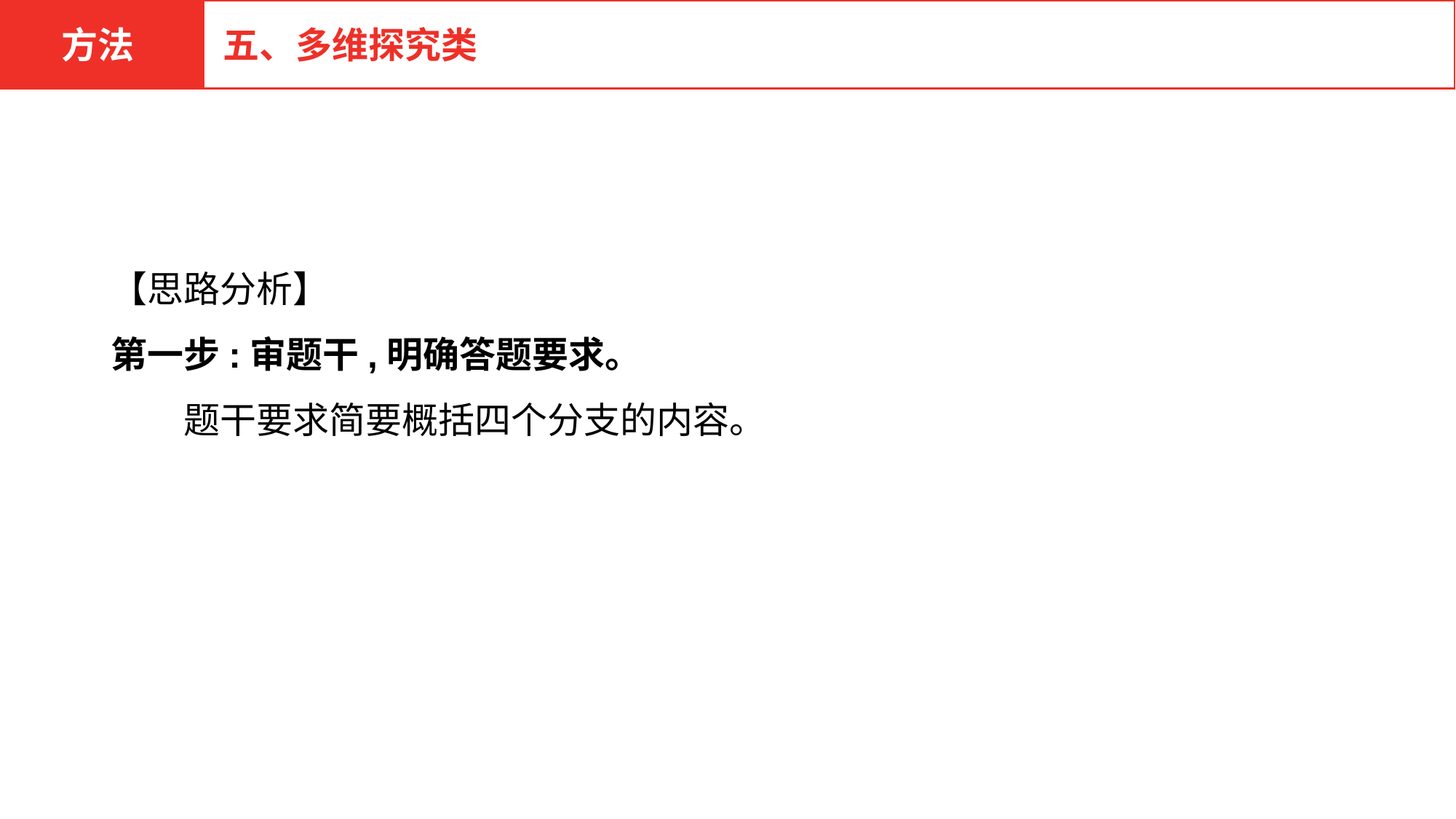

方法
五、多维探究类
【思路分析】
第一步:审题干,明确答题要求。
　　题干要求简要概括四个分支的内容。